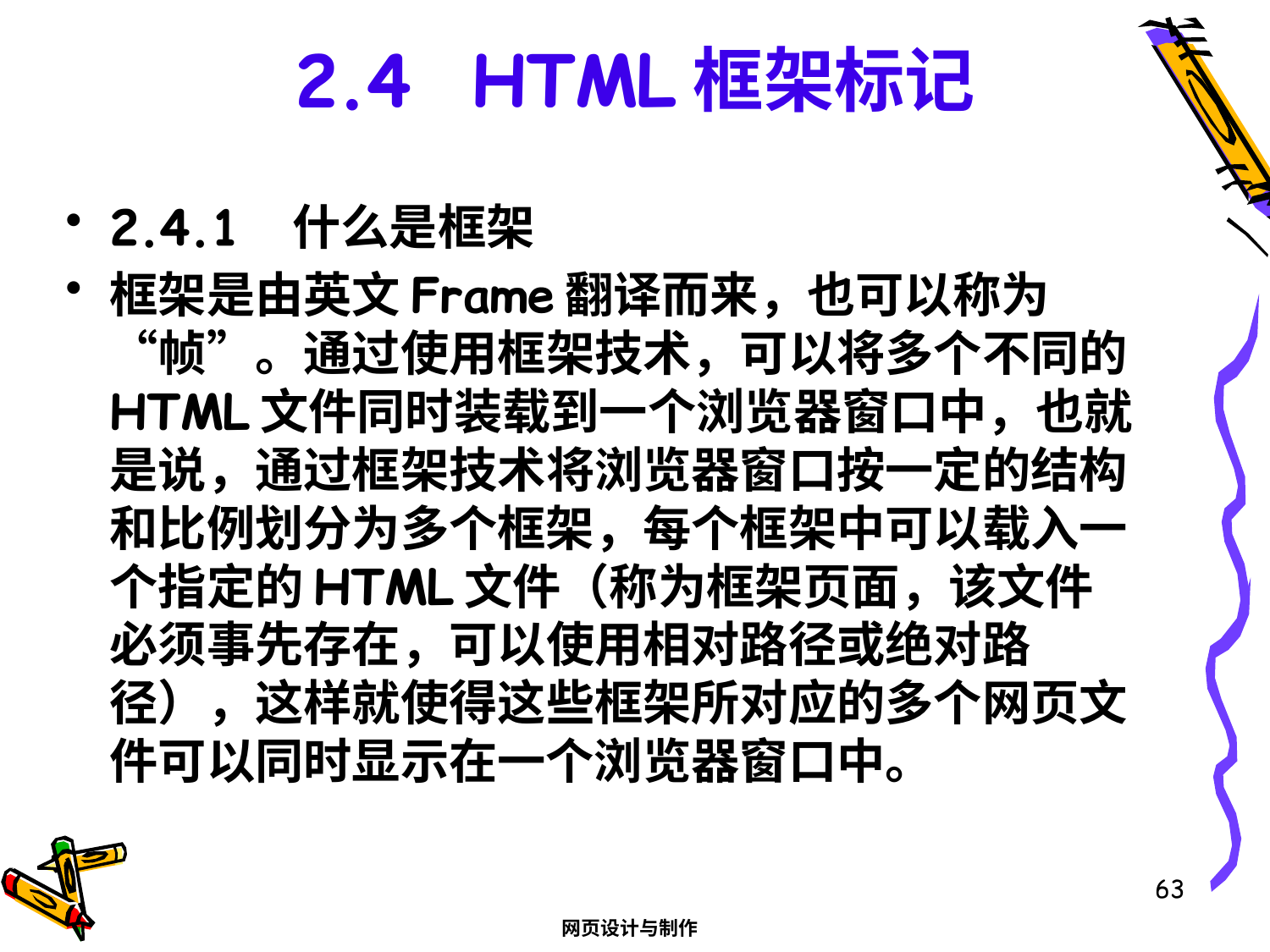

# 2.4  HTML框架标记
2.4.1  什么是框架
框架是由英文Frame翻译而来，也可以称为“帧”。通过使用框架技术，可以将多个不同的HTML文件同时装载到一个浏览器窗口中，也就是说，通过框架技术将浏览器窗口按一定的结构和比例划分为多个框架，每个框架中可以载入一个指定的HTML文件（称为框架页面，该文件必须事先存在，可以使用相对路径或绝对路径），这样就使得这些框架所对应的多个网页文件可以同时显示在一个浏览器窗口中。
63
网页设计与制作